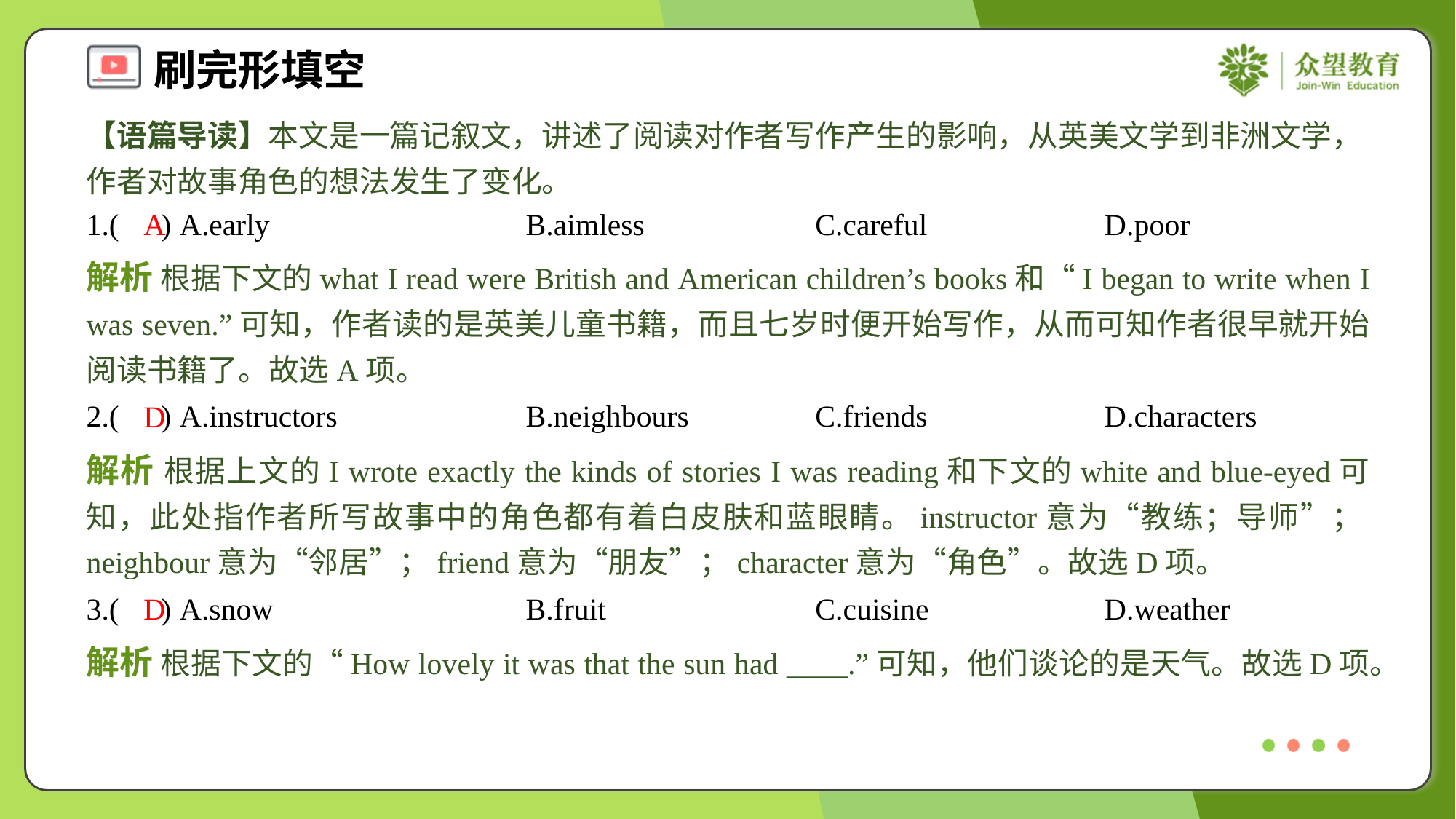

【语篇导读】本文是一篇记叙文，讲述了阅读对作者写作产生的影响，从英美文学到非洲文学，作者对故事角色的想法发生了变化。
1.(     ) A.early	B.aimless	C.careful	D.poor
A
解析 根据下文的what I read were British and American children’s books和“I began to write when I was seven.”可知，作者读的是英美儿童书籍，而且七岁时便开始写作，从而可知作者很早就开始阅读书籍了。故选A项。
2.(     ) A.instructors	B.neighbours	C.friends	D.characters
D
解析 根据上文的I wrote exactly the kinds of stories I was reading和下文的white and blue-eyed可知，此处指作者所写故事中的角色都有着白皮肤和蓝眼睛。instructor意为“教练；导师”；neighbour意为“邻居”；friend意为“朋友”；character意为“角色”。故选D项。
3.(     ) A.snow	B.fruit	C.cuisine	D.weather
D
解析 根据下文的“How lovely it was that the sun had ____.”可知，他们谈论的是天气。故选D项。